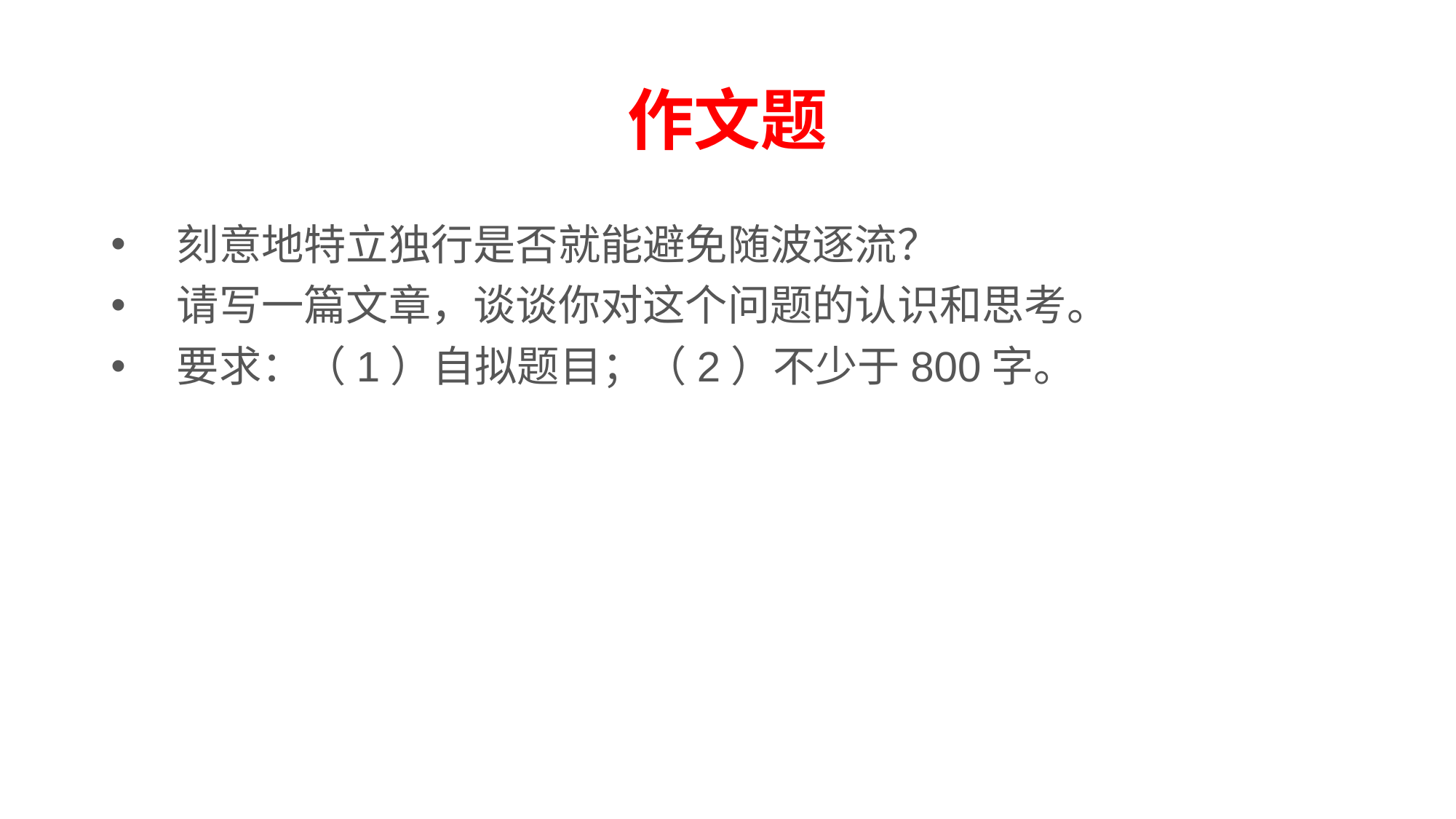

# 作文题
   刻意地特立独行是否就能避免随波逐流？
   请写一篇文章，谈谈你对这个问题的认识和思考。
   要求：（1）自拟题目；（2）不少于800字。